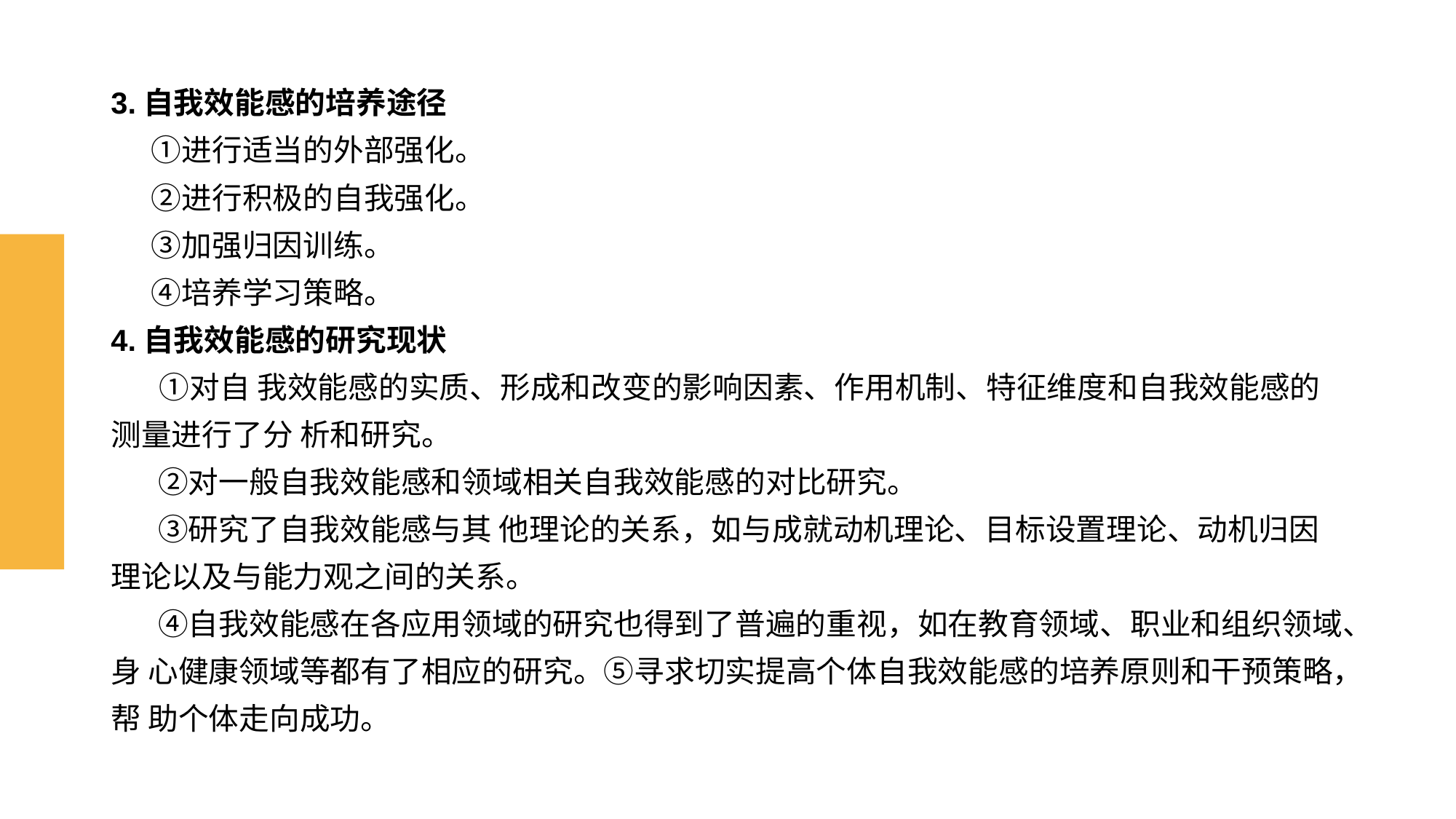

# 3.自我效能感的培养途径 ①进行适当的外部强化。 ②进行积极的自我强化。 ③加强归因训练。 ④培养学习策略。 4.自我效能感的研究现状 ①对自 我效能感的实质、形成和改变的影响因素、作用机制、特征维度和自我效能感的测量进行了分 析和研究。 ②对一般自我效能感和领域相关自我效能感的对比研究。 ③研究了自我效能感与其 他理论的关系，如与成就动机理论、目标设置理论、动机归因理论以及与能力观之间的关系。 ④自我效能感在各应用领域的研究也得到了普遍的重视，如在教育领域、职业和组织领域、身 心健康领域等都有了相应的研究。⑤寻求切实提高个体自我效能感的培养原则和干预策略，帮 助个体走向成功。